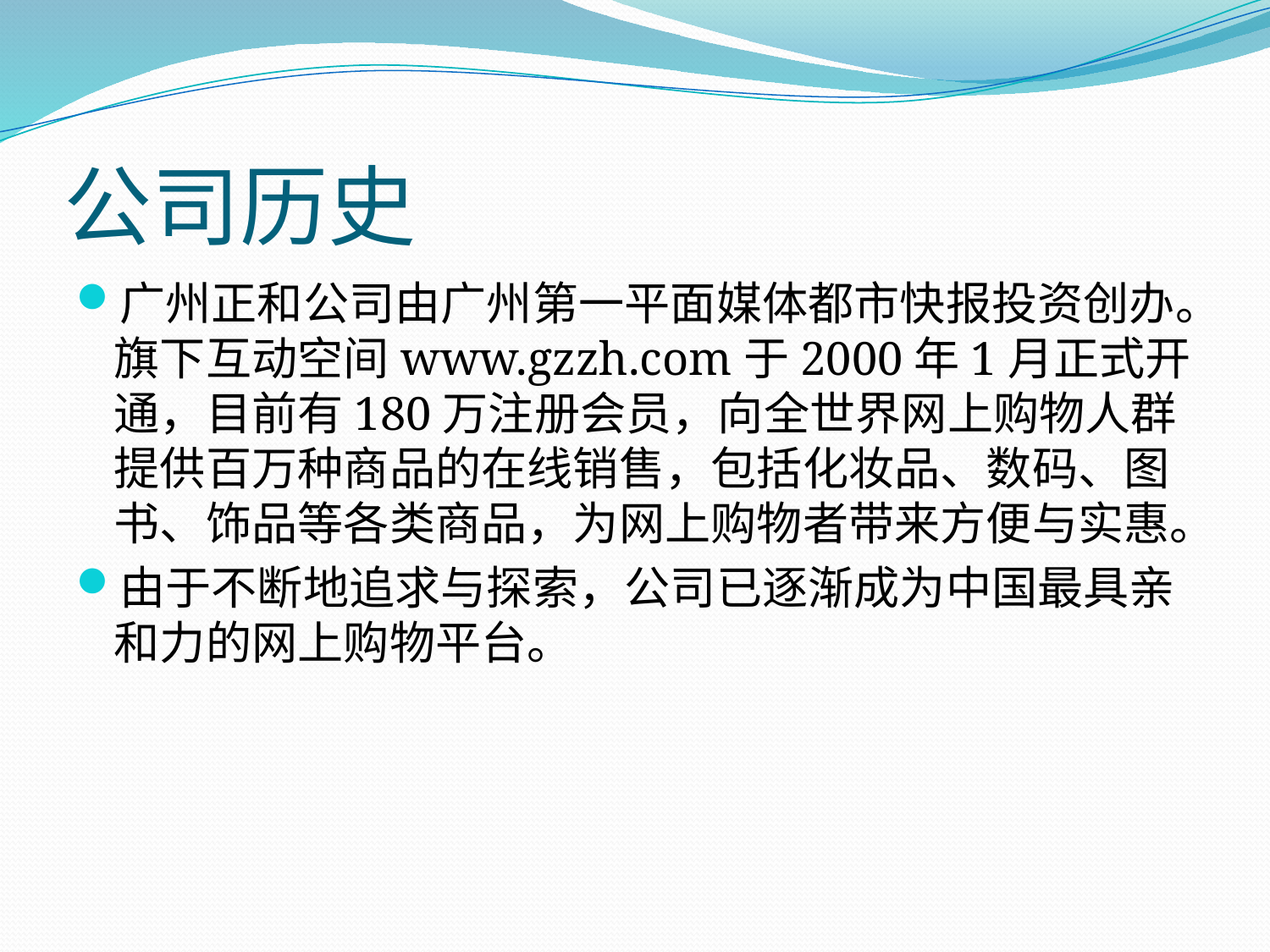

# 公司历史
广州正和公司由广州第一平面媒体都市快报投资创办。旗下互动空间www.gzzh.com于2000年1月正式开通，目前有180万注册会员，向全世界网上购物人群提供百万种商品的在线销售，包括化妆品、数码、图书、饰品等各类商品，为网上购物者带来方便与实惠。
由于不断地追求与探索，公司已逐渐成为中国最具亲和力的网上购物平台。